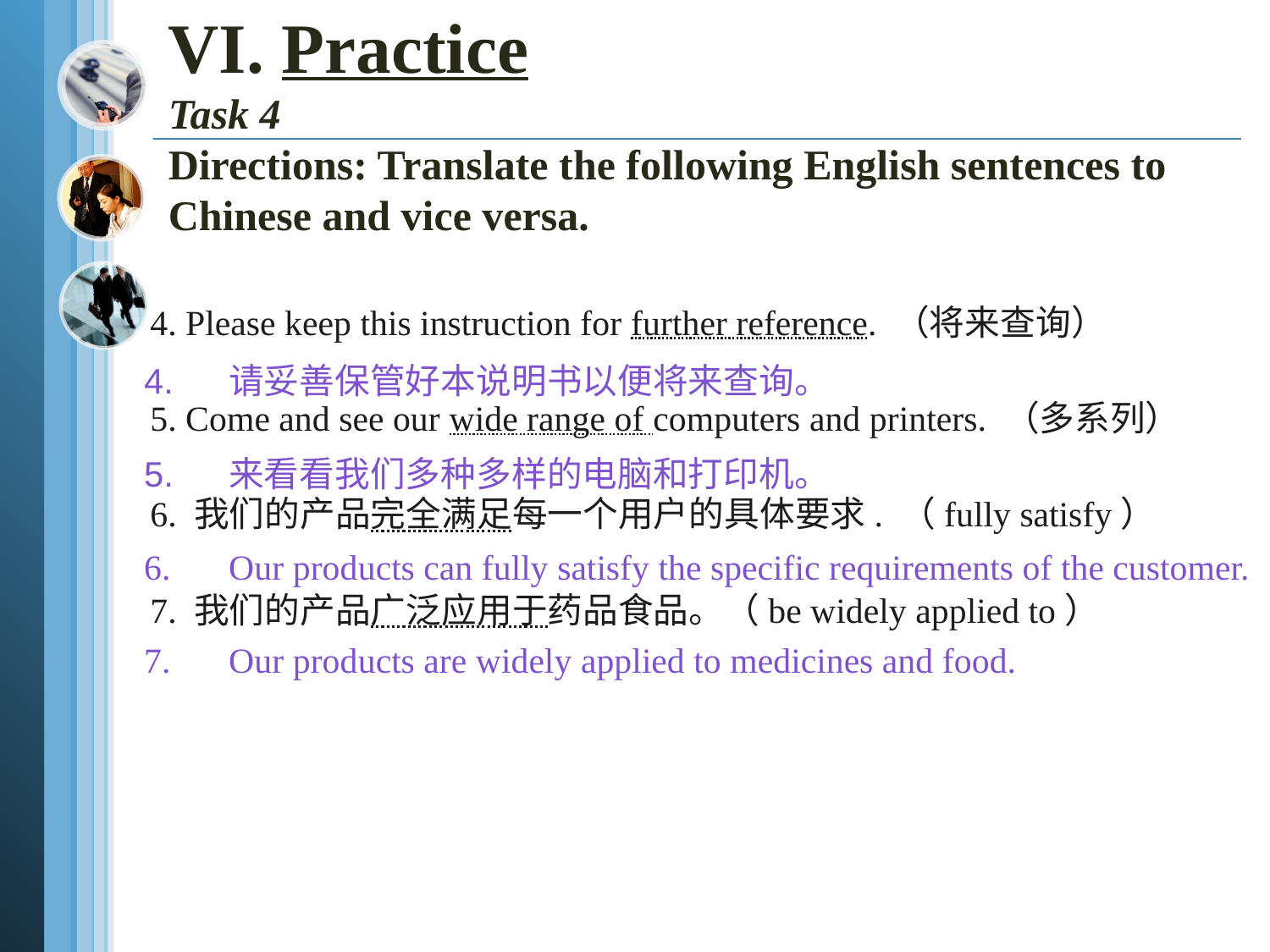

# VI. Practice Task 4 Directions: Translate the following English sentences to Chinese and vice versa.
4. Please keep this instruction for further reference. （将来查询）
5. Come and see our wide range of computers and printers. （多系列）
6. 我们的产品完全满足每一个用户的具体要求. （fully satisfy）
7. 我们的产品广泛应用于药品食品。（be widely applied to）

请妥善保管好本说明书以便将来查询。
来看看我们多种多样的电脑和打印机。
Our products can fully satisfy the specific requirements of the customer.
Our products are widely applied to medicines and food.